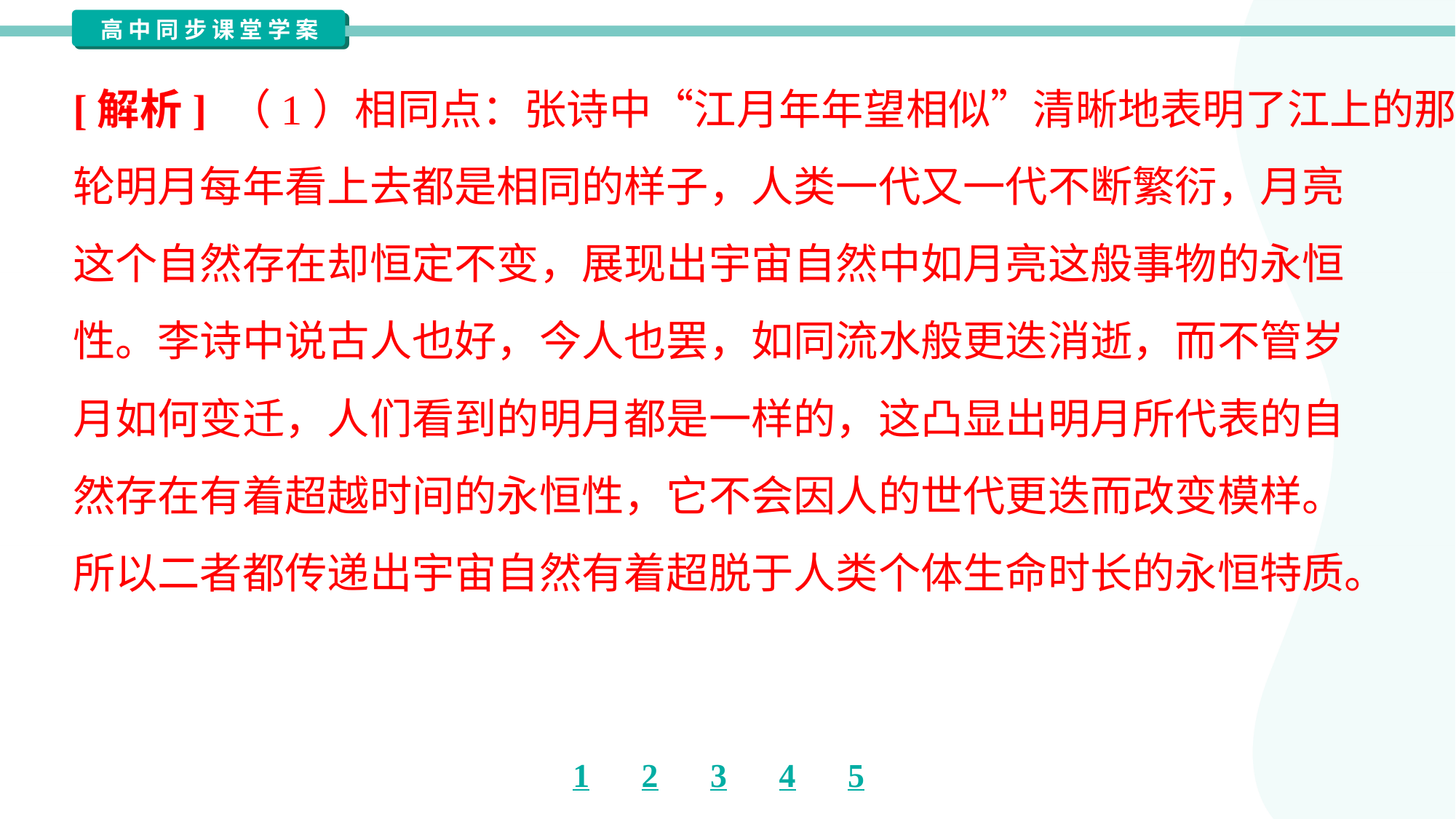

[解析] （1）相同点：张诗中“江月年年望相似”清晰地表明了江上的那
轮明月每年看上去都是相同的样子，人类一代又一代不断繁衍，月亮
这个自然存在却恒定不变，展现出宇宙自然中如月亮这般事物的永恒
性。李诗中说古人也好，今人也罢，如同流水般更迭消逝，而不管岁
月如何变迁，人们看到的明月都是一样的，这凸显出明月所代表的自
然存在有着超越时间的永恒性，它不会因人的世代更迭而改变模样。
所以二者都传递出宇宙自然有着超脱于人类个体生命时长的永恒特质。